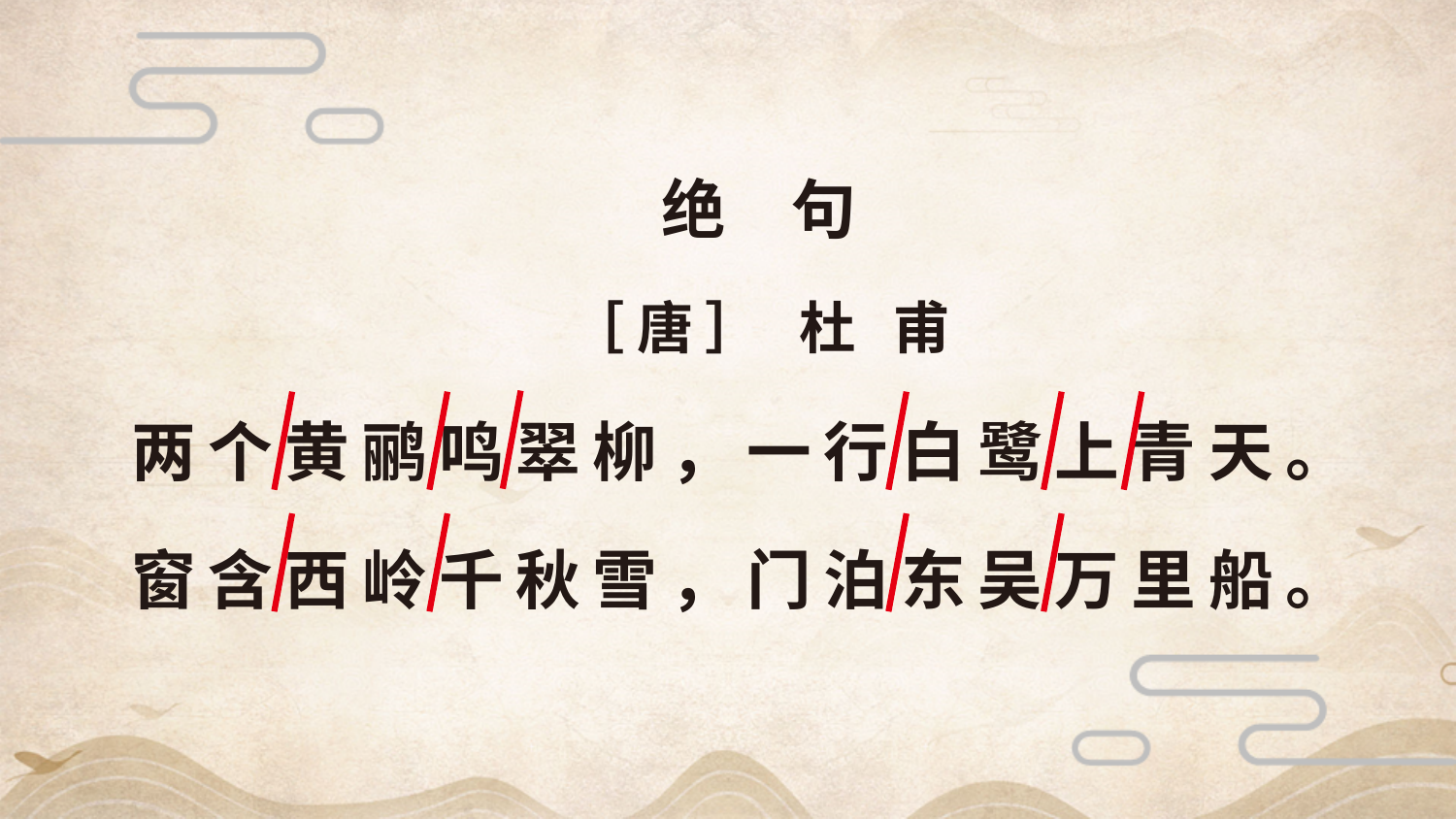

绝  句
［唐］ 杜 甫
两个黄鹂鸣翠柳，一行白鹭上青天。
窗含西岭千秋雪，门泊东吴万里船。